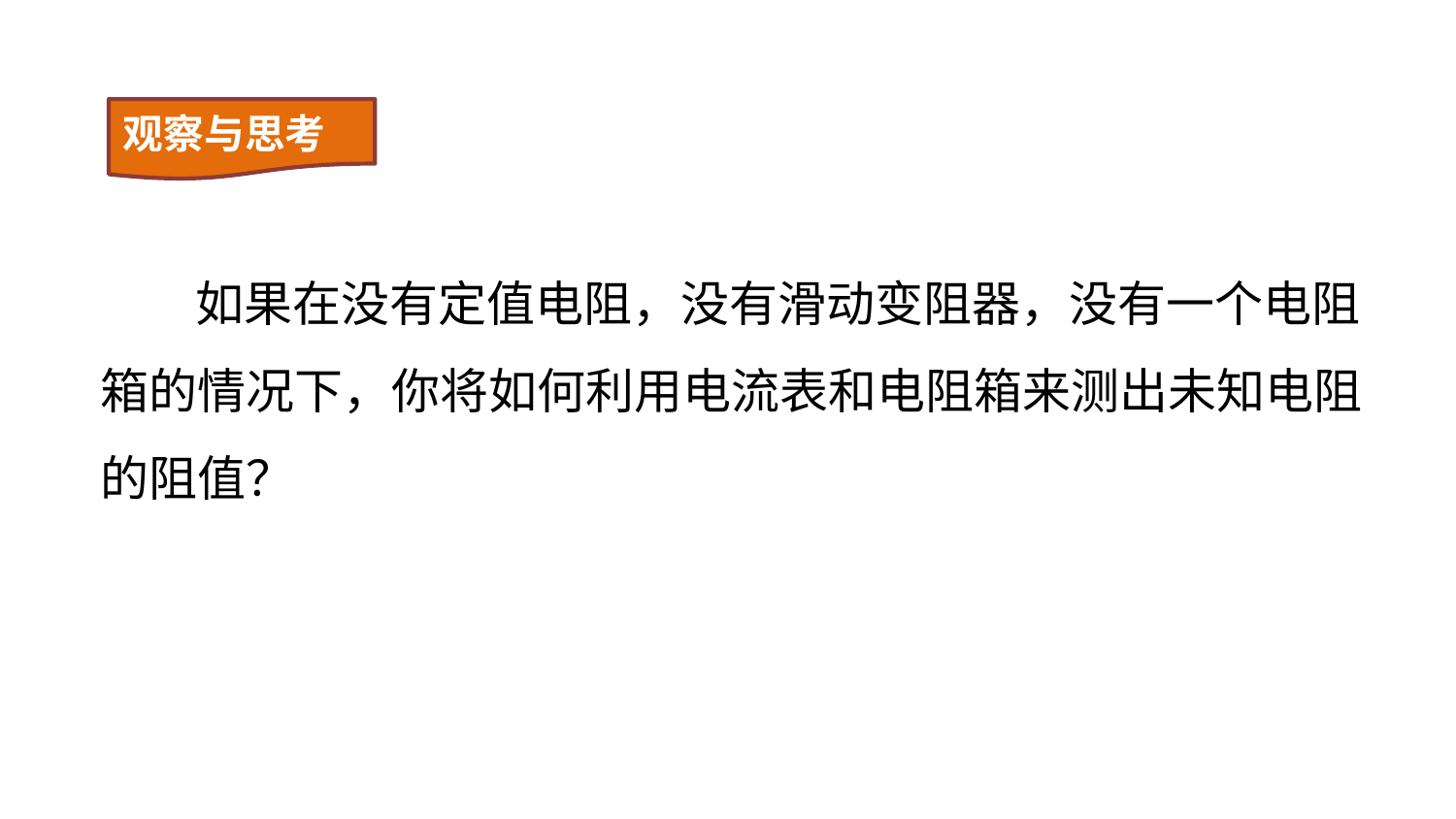

观察与思考
 如果在没有定值电阻，没有滑动变阻器，没有一个电阻箱的情况下，你将如何利用电流表和电阻箱来测出未知电阻的阻值？